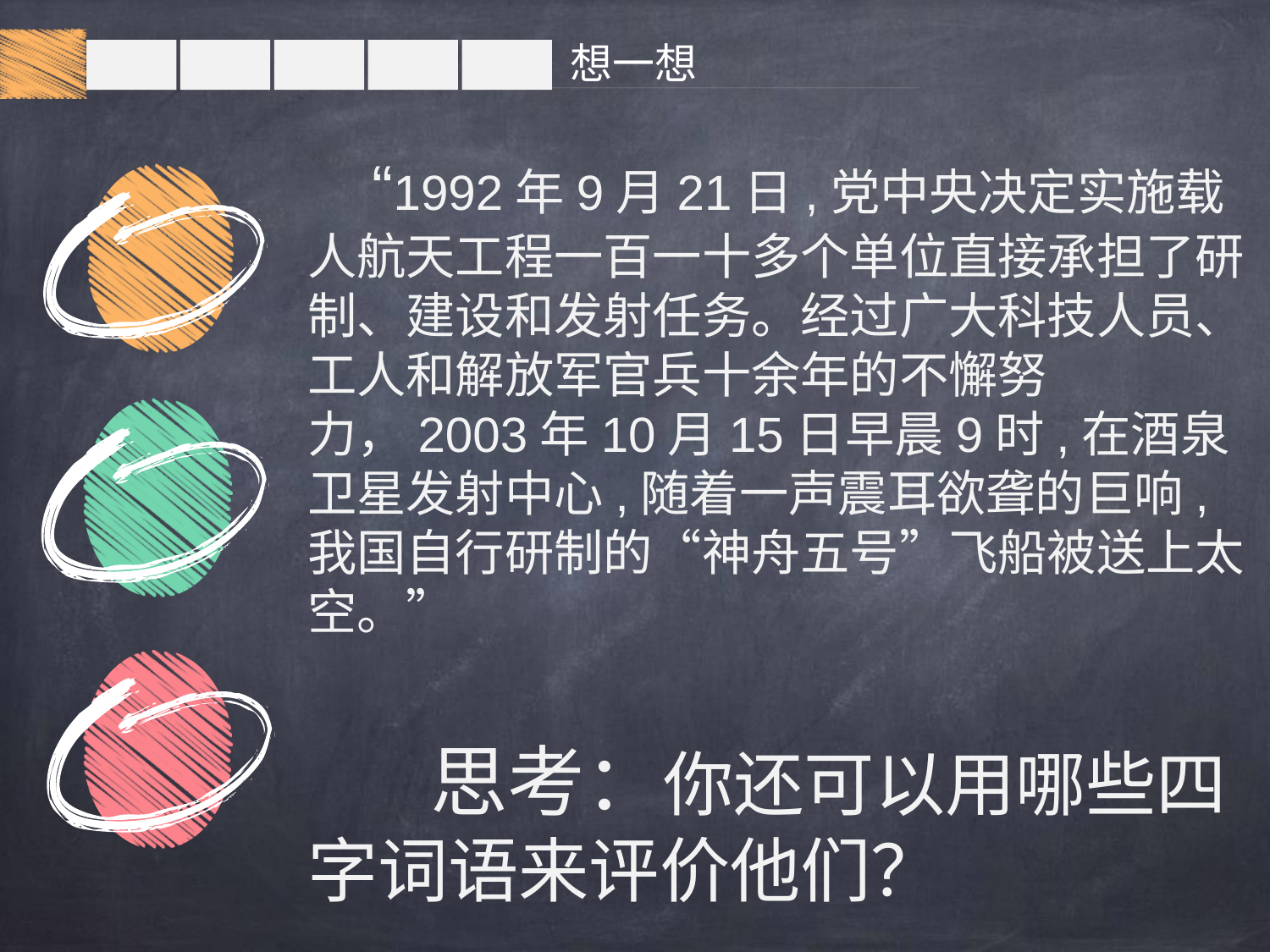

想一想

   “1992年9月21日,党中央决定实施载人航天工程一百一十多个单位直接承担了研制、建设和发射任务。经过广大科技人员、工人和解放军官兵十余年的不懈努力，2003年10月15日早晨9时,在酒泉卫星发射中心,随着一声震耳欲聋的巨响,我国自行研制的“神舟五号”飞船被送上太空。”

      思考：你还可以用哪些四字词语来评价他们？